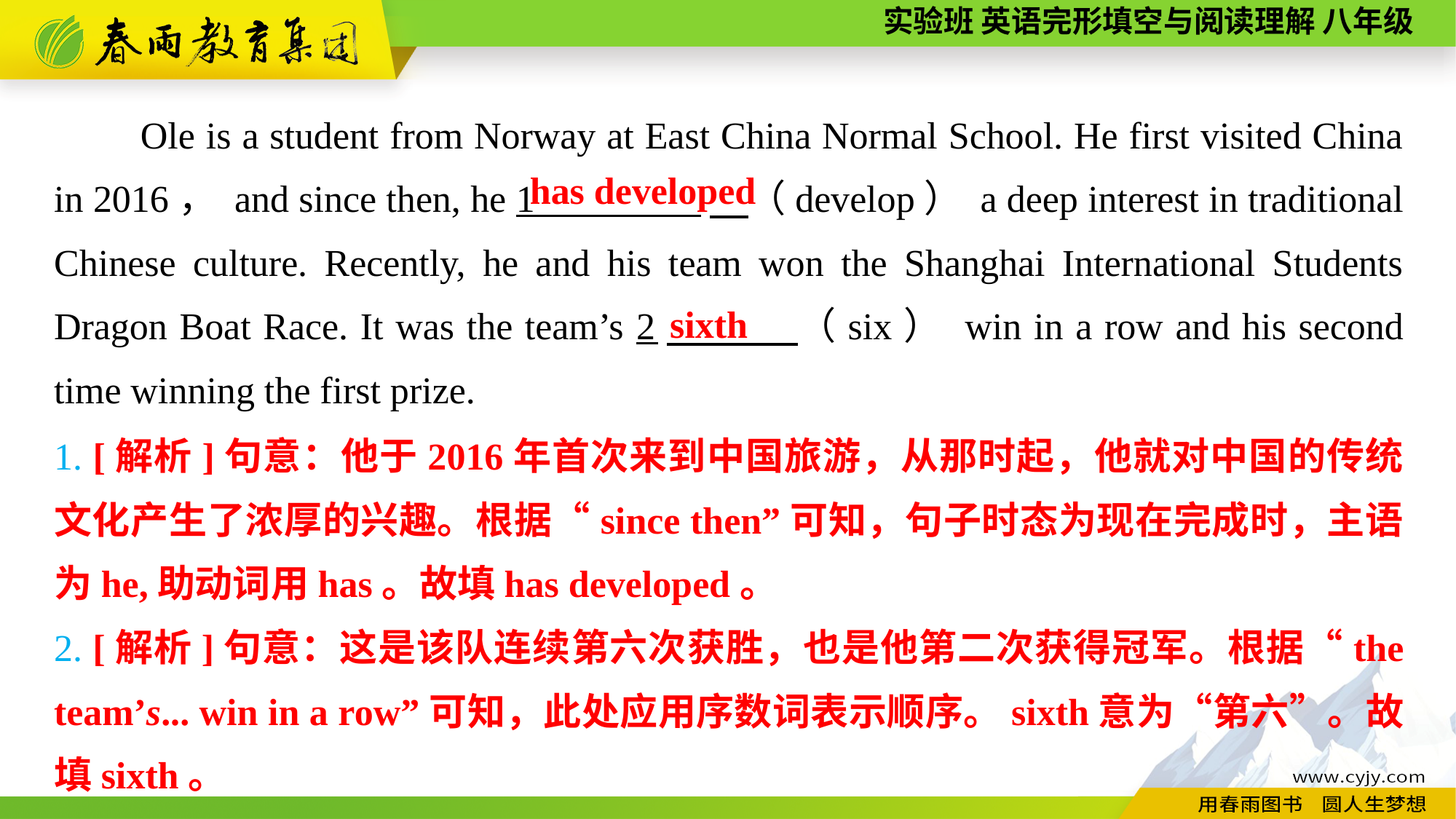

Ole is a student from Norway at East China Normal School. He first visited China in 2016， and since then, he 1                 　（develop） a deep interest in traditional Chinese culture. Recently, he and his team won the Shanghai International Students Dragon Boat Race. It was the team’s 2　        （six） win in a row and his second time winning the first prize.
has developed
sixth
1. [解析]句意：他于2016年首次来到中国旅游，从那时起，他就对中国的传统文化产生了浓厚的兴趣。根据“since then”可知，句子时态为现在完成时，主语为he,助动词用has。故填has developed。
2. [解析]句意：这是该队连续第六次获胜，也是他第二次获得冠军。根据“the team’s... win in a row”可知，此处应用序数词表示顺序。sixth意为“第六”。故填sixth。